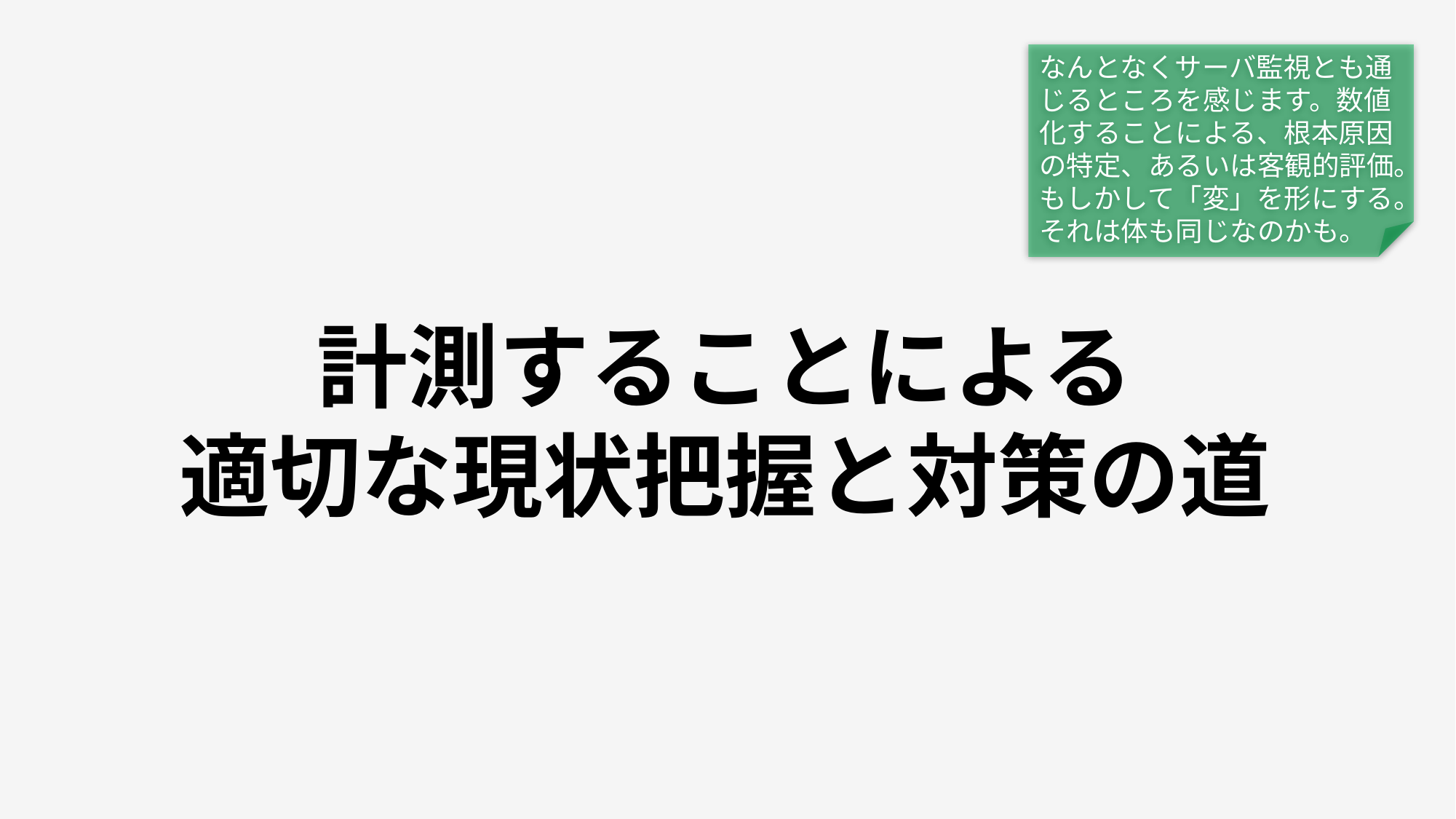

なんとなくサーバ監視とも通じるところを感じます。数値化することによる、根本原因の特定、あるいは客観的評価。
もしかして「変」を形にする。
それは体も同じなのかも。
# 計測することによる 適切な現状把握と対策の道